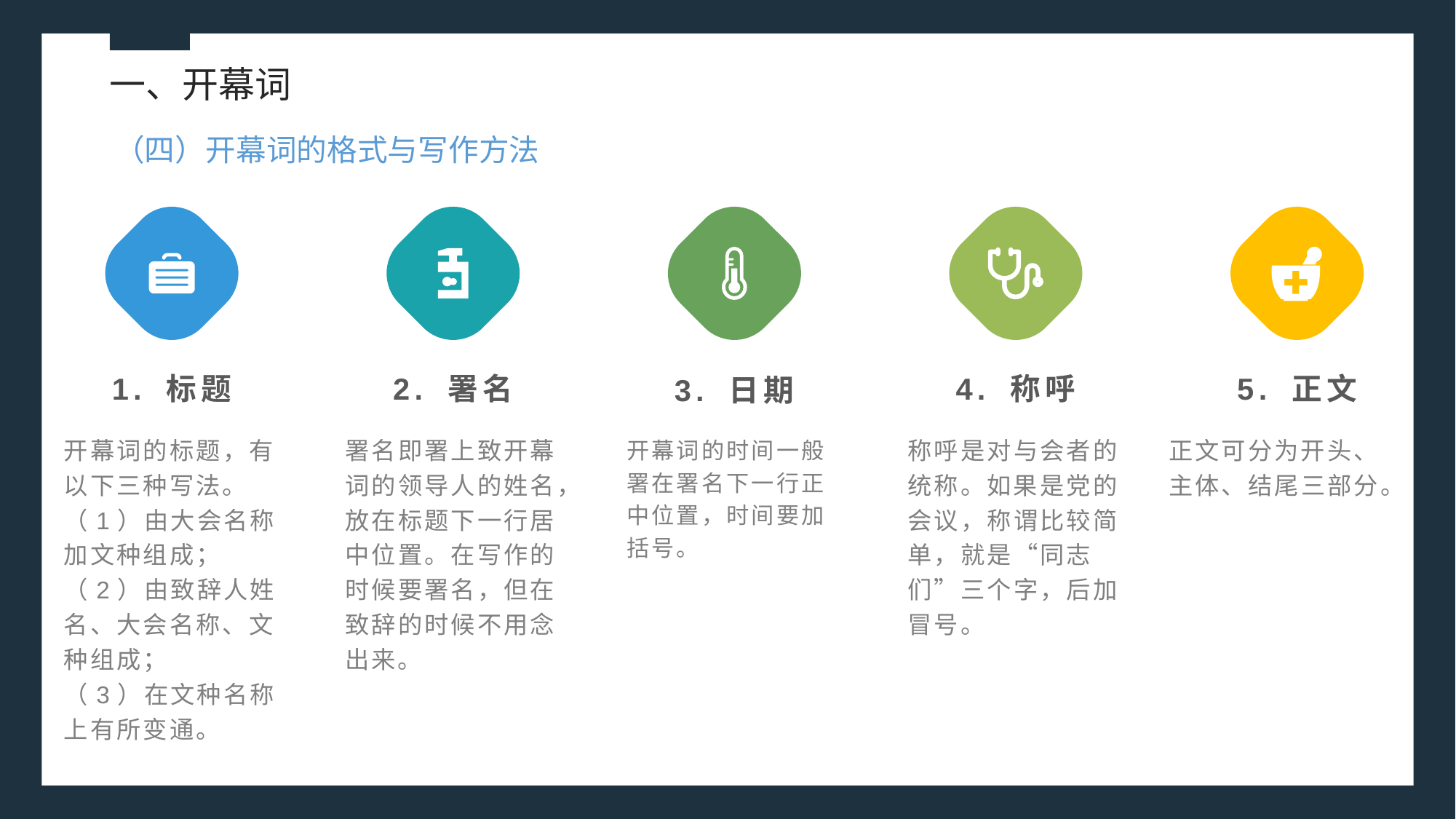

一、开幕词
（四）开幕词的格式与写作方法

1. 标题
2. 署名
4. 称呼
5. 正文
3. 日期
正文可分为开头、主体、结尾三部分。
开幕词的标题，有以下三种写法。
（1）由大会名称加文种组成；
（2）由致辞人姓名、大会名称、文种组成；
（3）在文种名称上有所变通。
署名即署上致开幕词的领导人的姓名，放在标题下一行居中位置。在写作的时候要署名，但在致辞的时候不用念出来。
称呼是对与会者的统称。如果是党的会议，称谓比较简单，就是“同志们”三个字，后加冒号。
开幕词的时间一般署在署名下一行正中位置，时间要加括号。